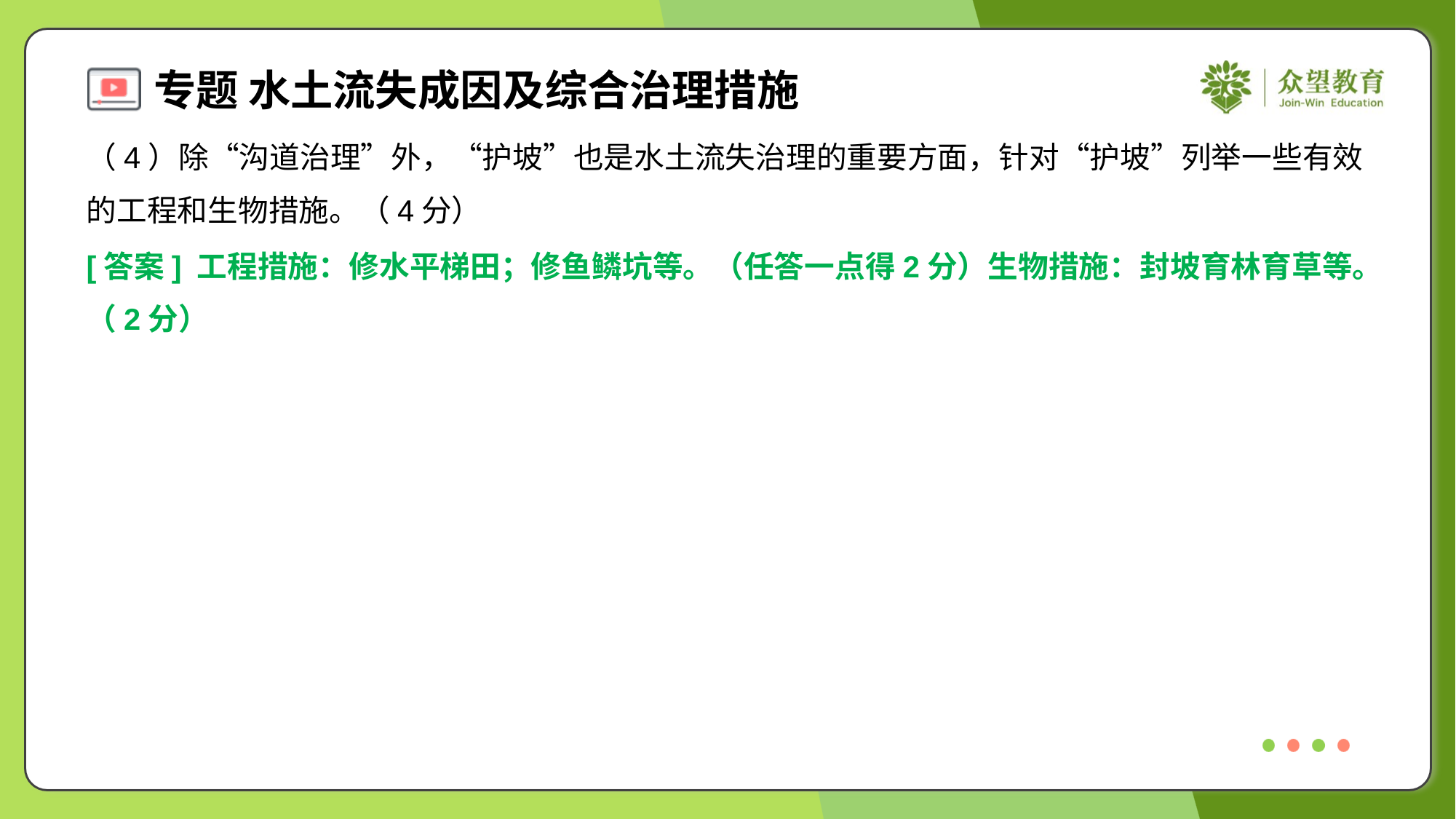

（4）除“沟道治理”外，“护坡”也是水土流失治理的重要方面，针对“护坡”列举一些有效
的工程和生物措施。（4分）
[答案] 工程措施：修水平梯田；修鱼鳞坑等。（任答一点得2分）生物措施：封坡育林育草等。
（2分）